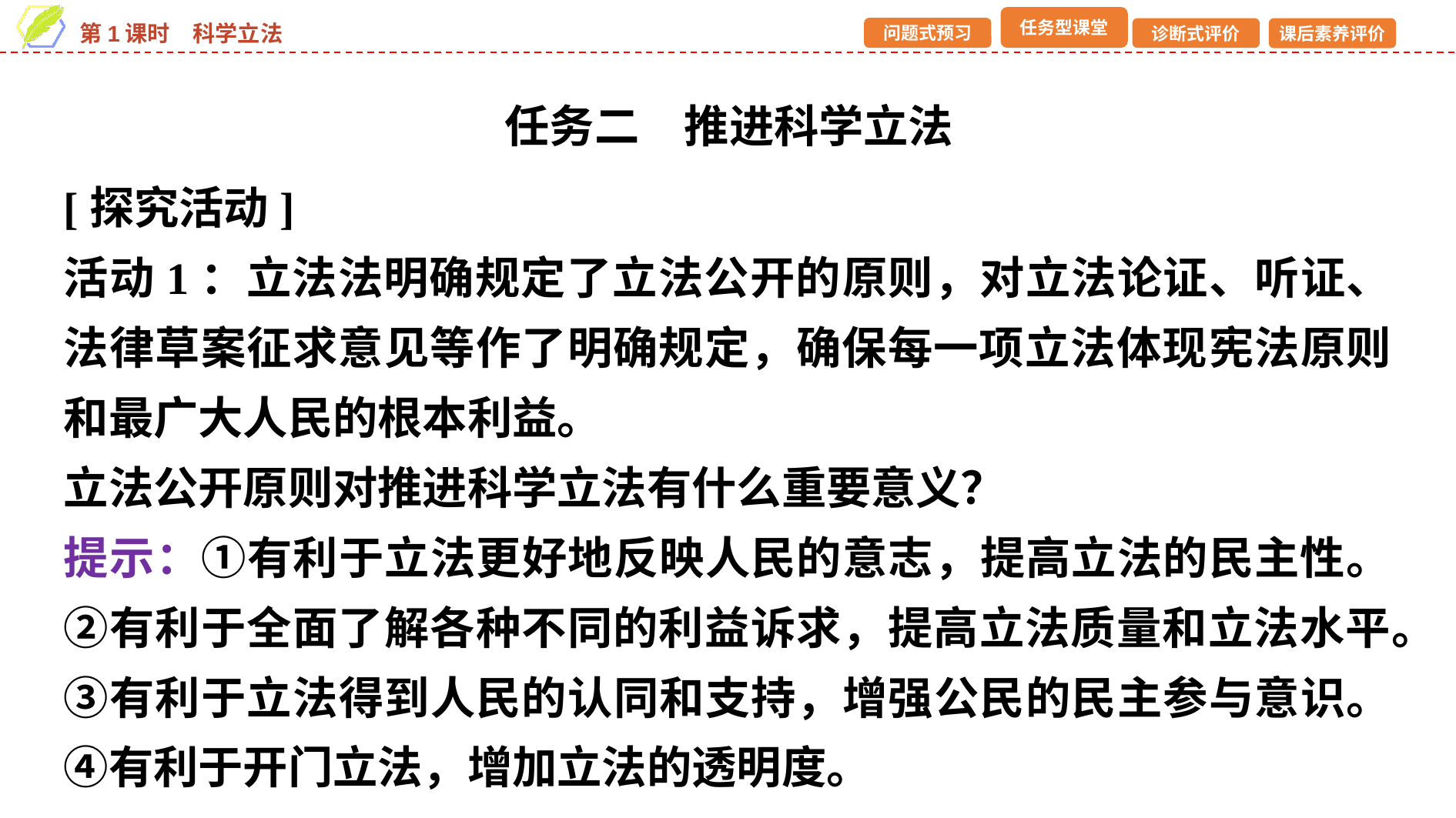

任务二　推进科学立法
[探究活动]
活动1：立法法明确规定了立法公开的原则，对立法论证、听证、法律草案征求意见等作了明确规定，确保每一项立法体现宪法原则和最广大人民的根本利益。
立法公开原则对推进科学立法有什么重要意义？
提示：①有利于立法更好地反映人民的意志，提高立法的民主性。②有利于全面了解各种不同的利益诉求，提高立法质量和立法水平。③有利于立法得到人民的认同和支持，增强公民的民主参与意识。④有利于开门立法，增加立法的透明度。